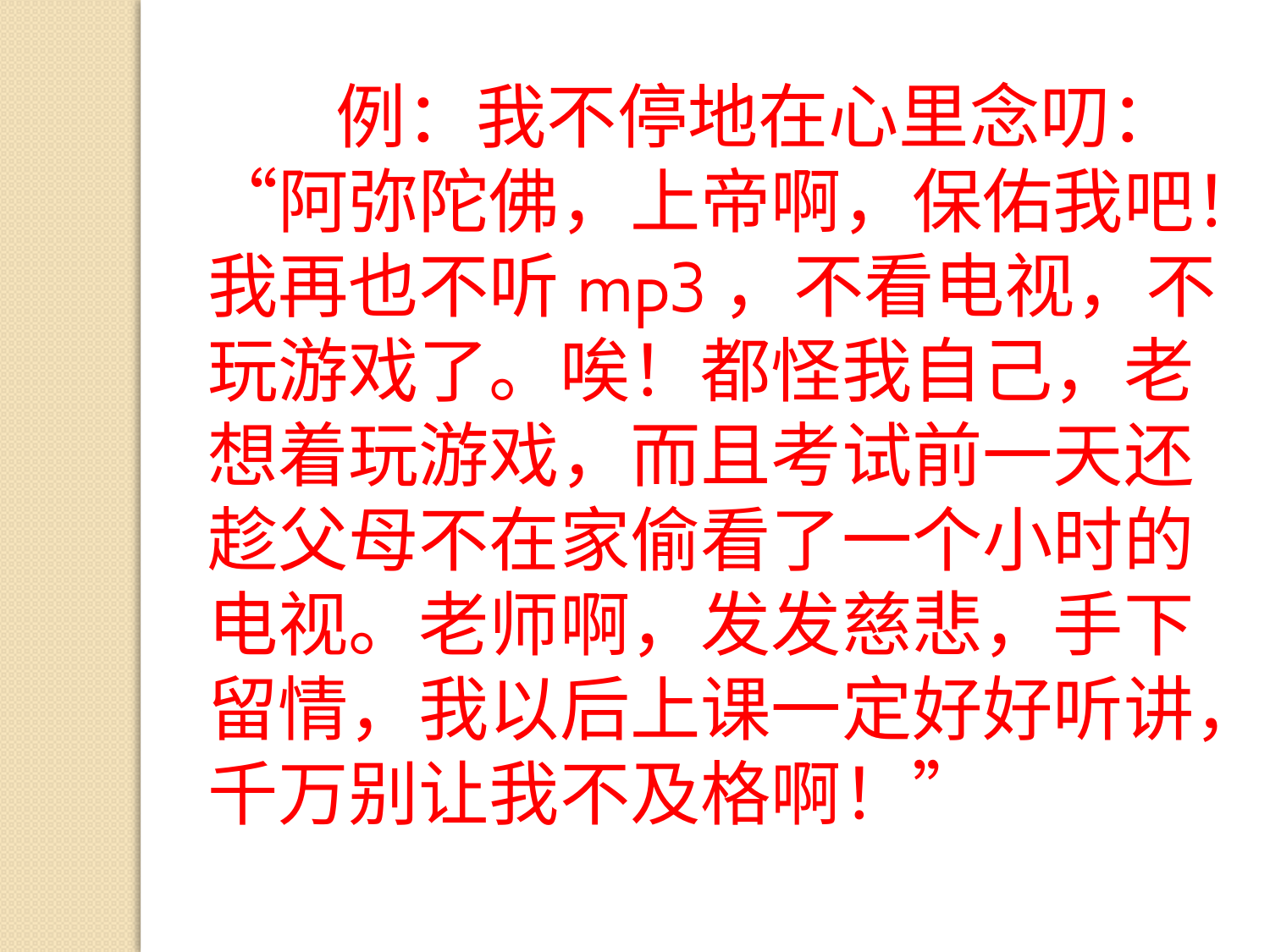

例：我不停地在心里念叨：“阿弥陀佛，上帝啊，保佑我吧！我再也不听mp3，不看电视，不玩游戏了。唉！都怪我自己，老想着玩游戏，而且考试前一天还趁父母不在家偷看了一个小时的电视。老师啊，发发慈悲，手下留情，我以后上课一定好好听讲，千万别让我不及格啊！”